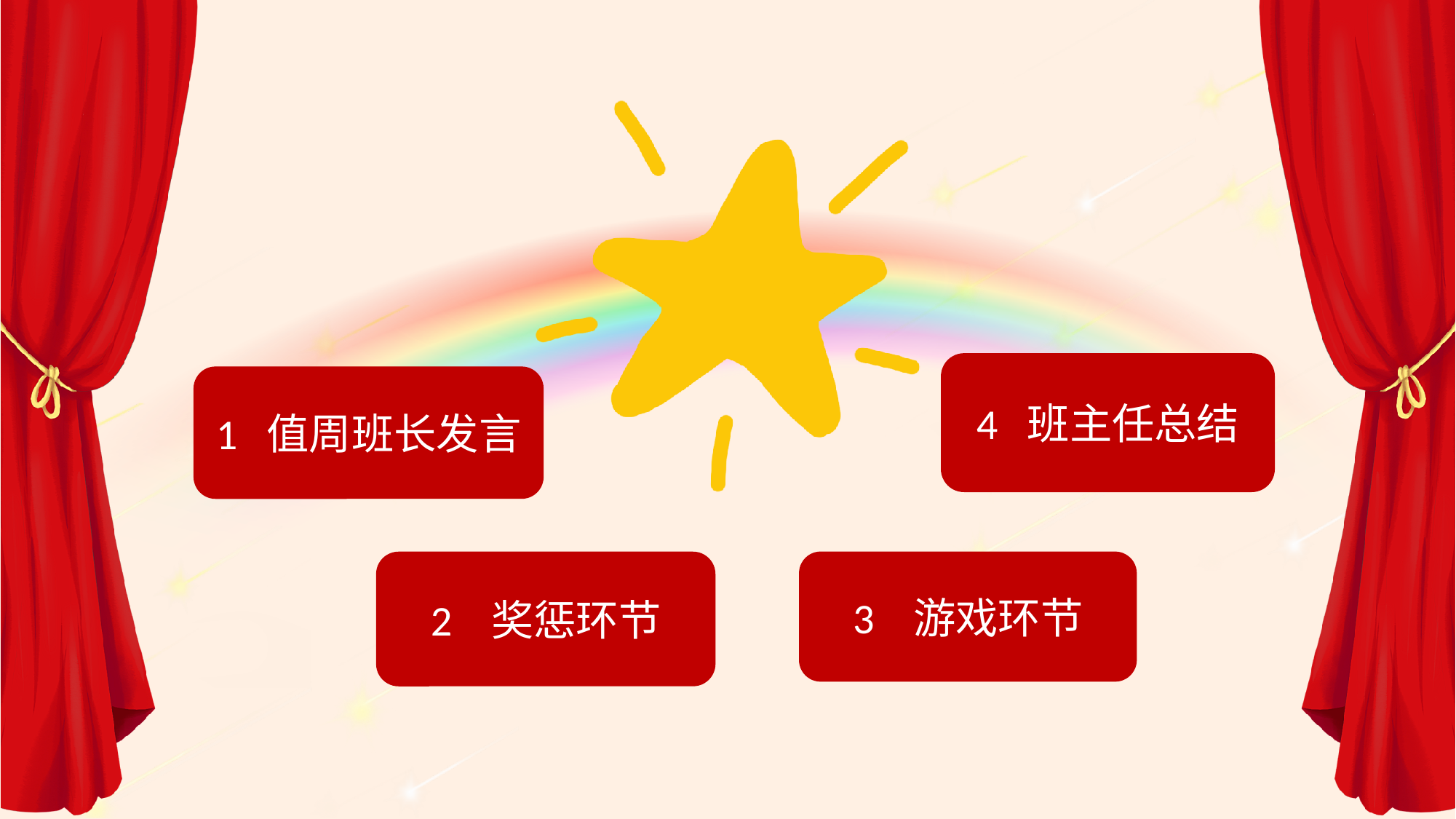

4  班主任总结
1  值周班长发言
3   游戏环节
2   奖惩环节